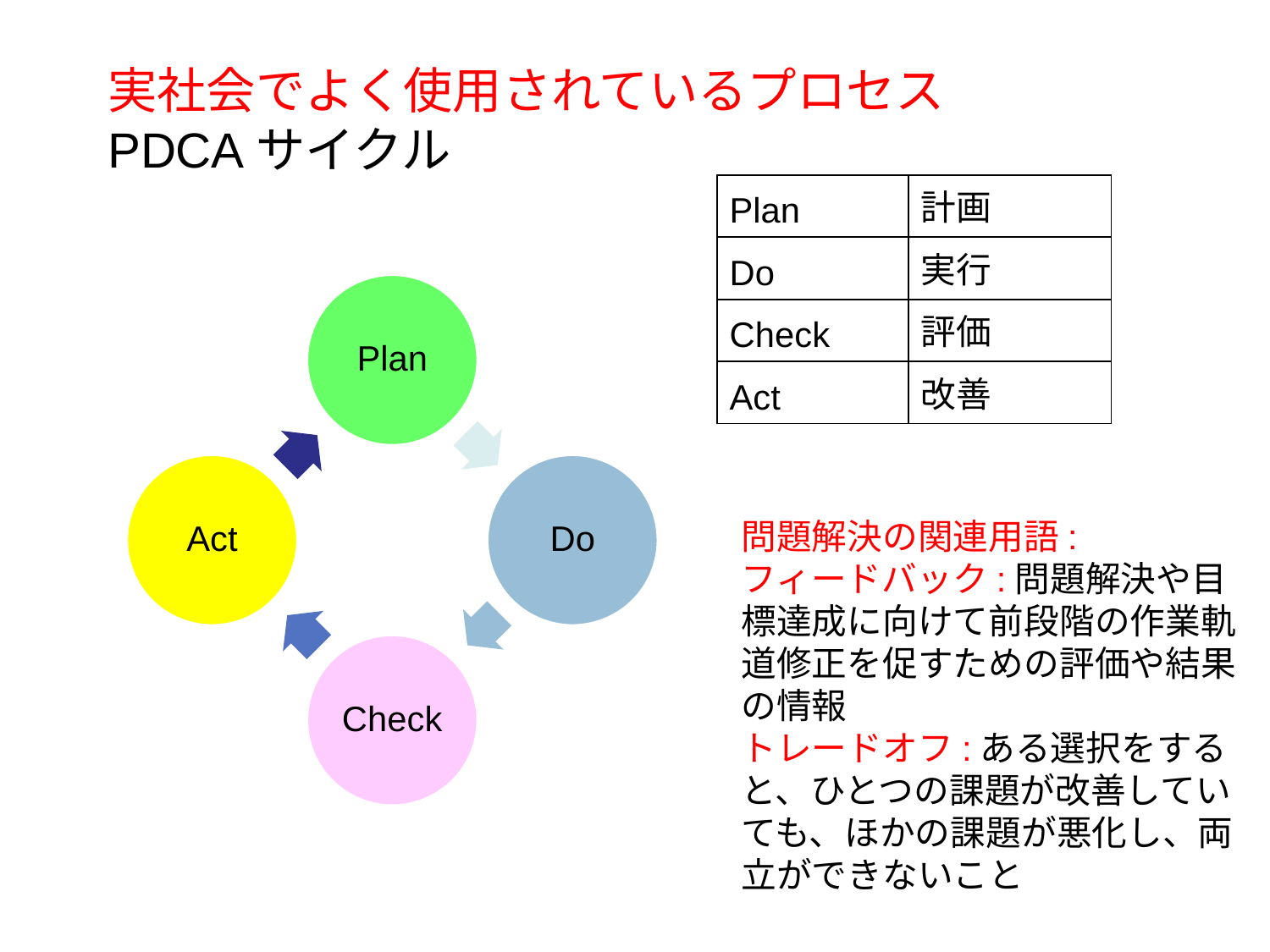

実社会でよく使用されているプロセス
PDCAサイクル
| Plan | 計画 |
| --- | --- |
| Do | 実行 |
| Check | 評価 |
| Act | 改善 |
Plan

Do

Check

Act

問題解決の関連用語:
フィードバック:問題解決や目標達成に向けて前段階の作業軌道修正を促すための評価や結果の情報
トレードオフ:ある選択をすると、ひとつの課題が改善していても、ほかの課題が悪化し、両立ができないこと